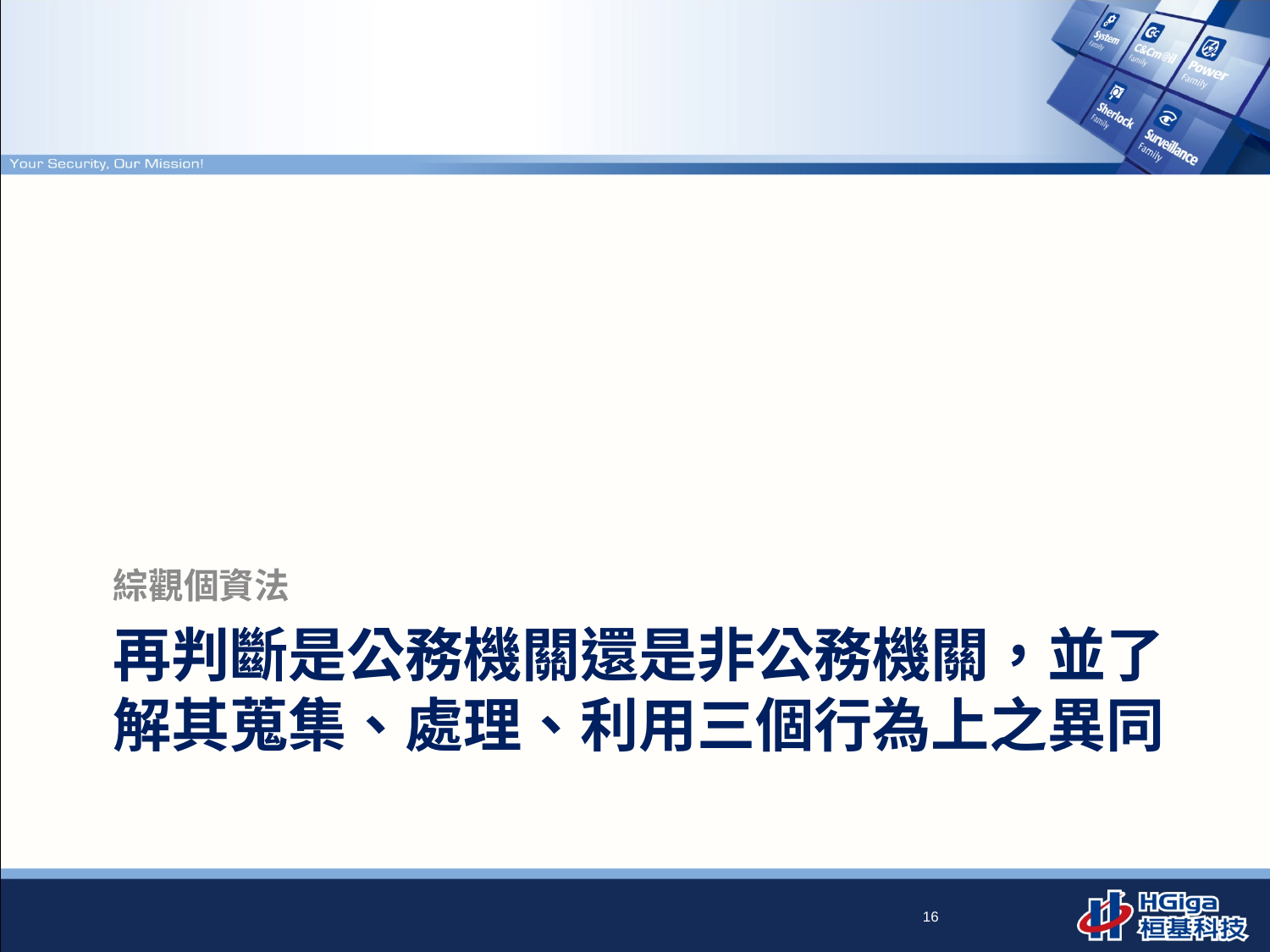

綜觀個資法
# 再判斷是公務機關還是非公務機關，並了解其蒐集、處理、利用三個行為上之異同
16